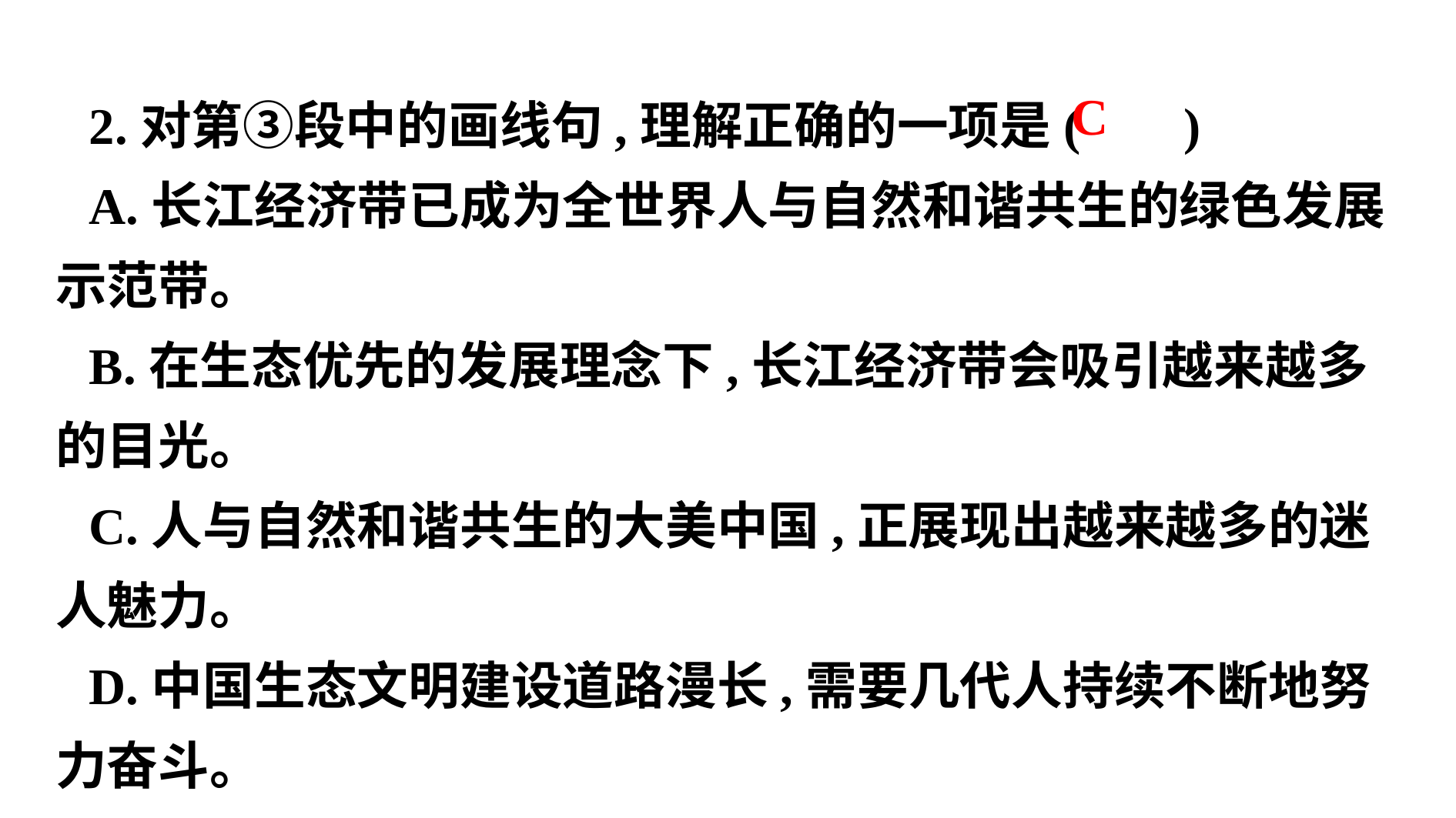

2.对第③段中的画线句,理解正确的一项是(        )
A.长江经济带已成为全世界人与自然和谐共生的绿色发展示范带。
B.在生态优先的发展理念下,长江经济带会吸引越来越多的目光。
C.人与自然和谐共生的大美中国,正展现出越来越多的迷人魅力。
D.中国生态文明建设道路漫长,需要几代人持续不断地努力奋斗。
   C